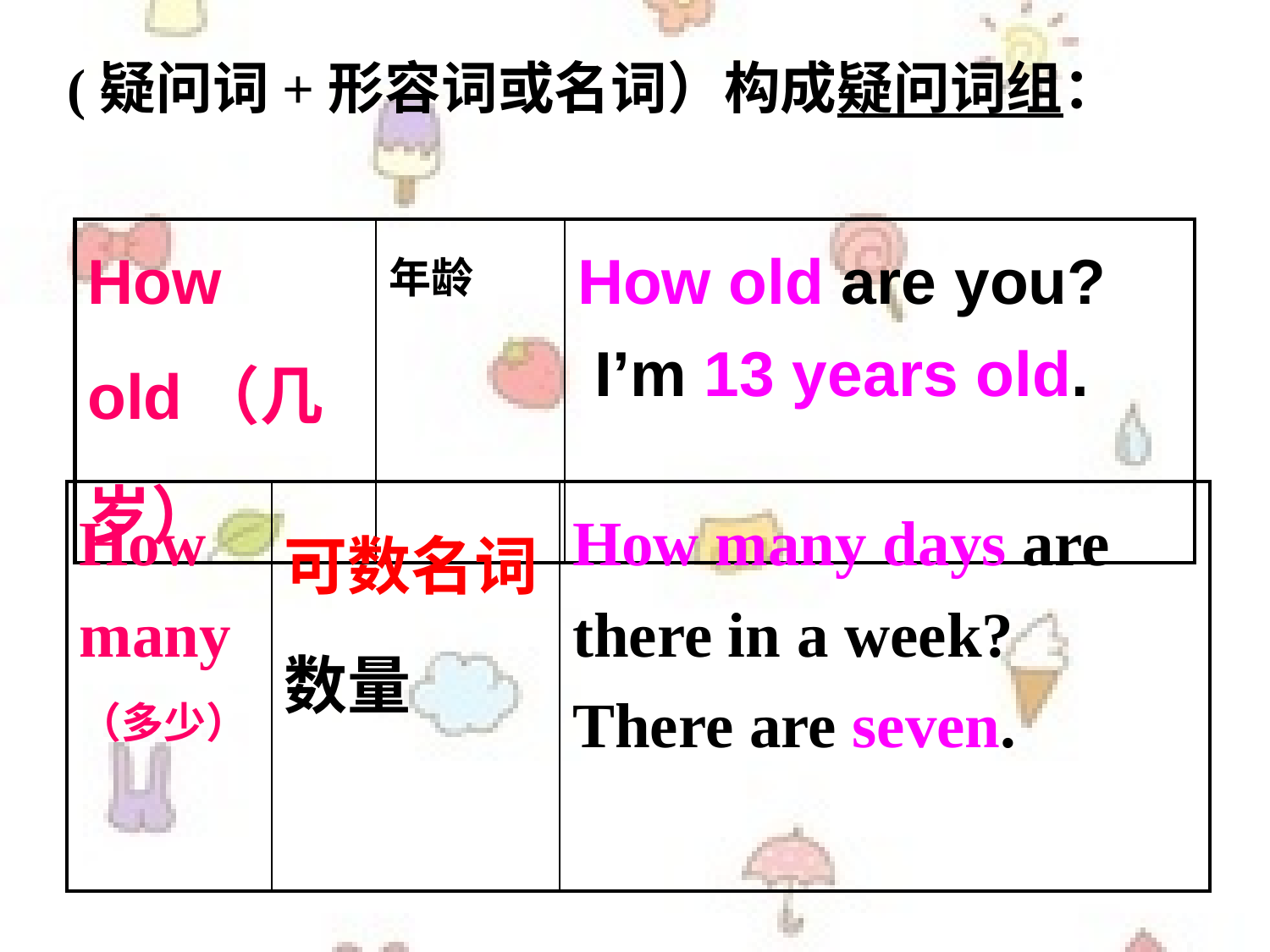

(疑问词+形容词或名词）构成疑问词组：
| How old（几岁） | 年龄 | How old are you? I’m 13 years old. |
| --- | --- | --- |
| How many（多少） | 可数名词数量 | How many days are there in a week? There are seven. |
| --- | --- | --- |